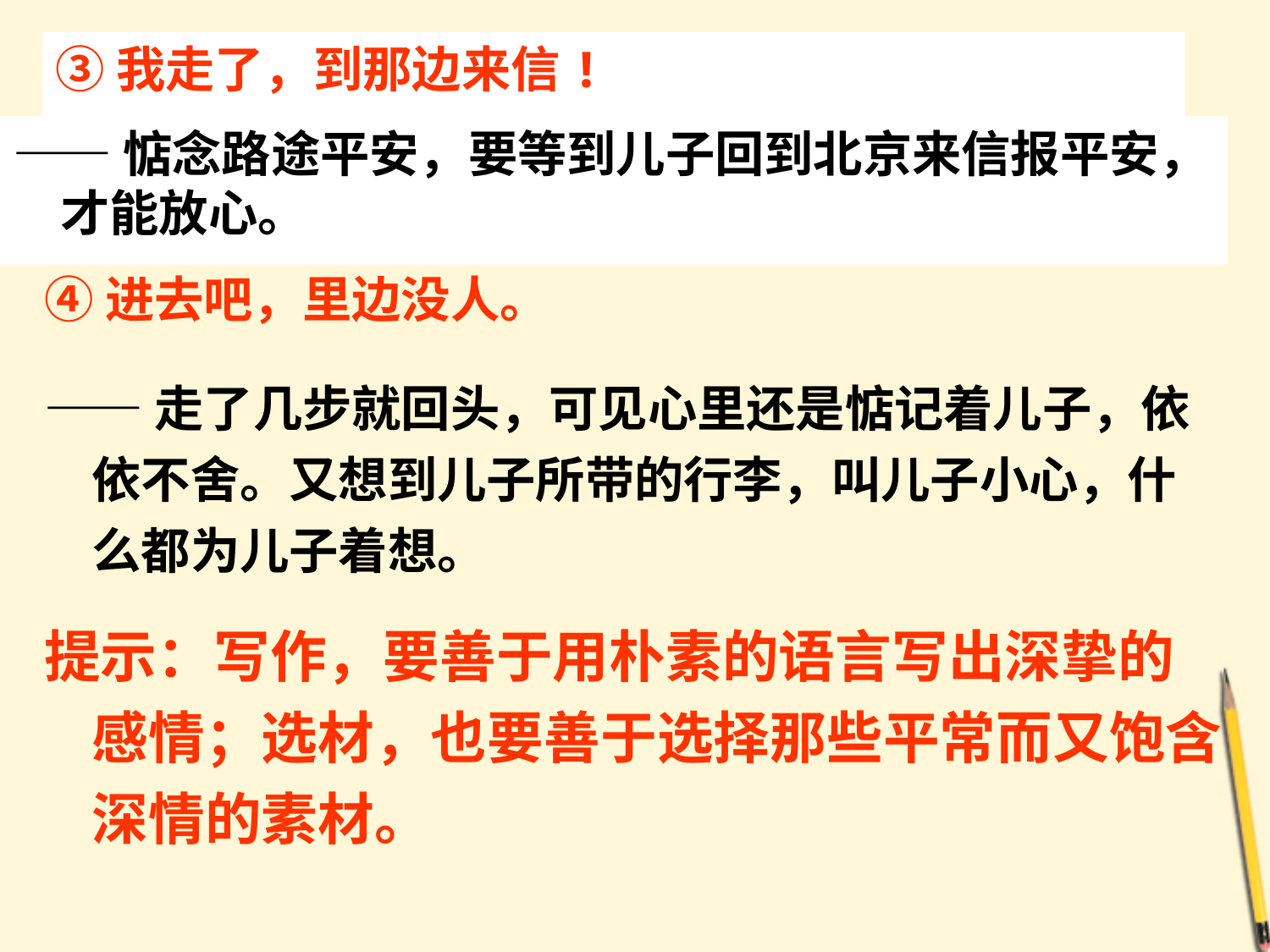

# ③我走了，到那边来信!
——惦念路途平安，要等到儿子回到北京来信报平安，才能放心。
④进去吧，里边没人。
——走了几步就回头，可见心里还是惦记着儿子，依依不舍。又想到儿子所带的行李，叫儿子小心，什么都为儿子着想。
提示：写作，要善于用朴素的语言写出深挚的感情；选材，也要善于选择那些平常而又饱含深情的素材。